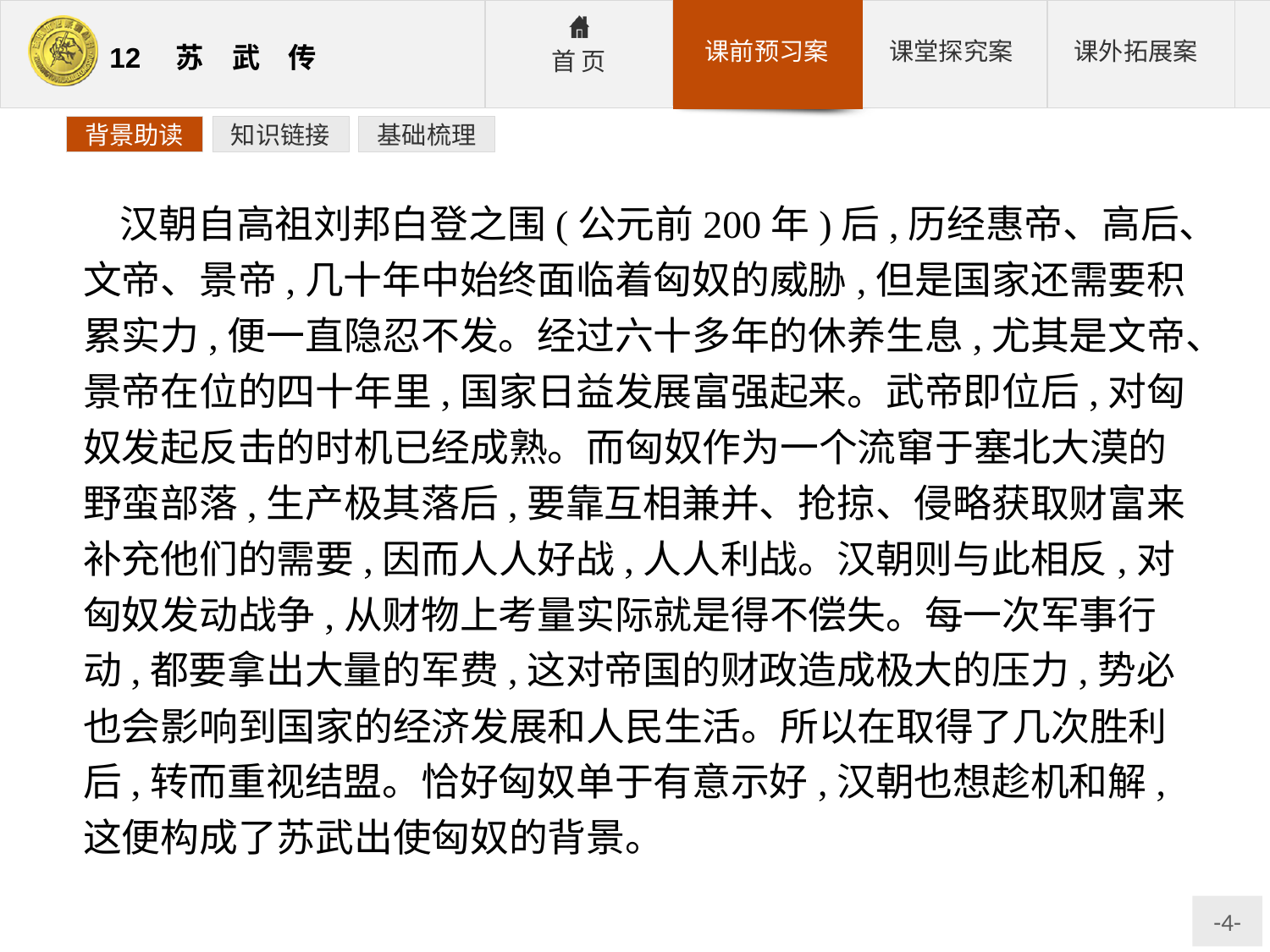

背景助读
知识链接
基础梳理
汉朝自高祖刘邦白登之围(公元前200年)后,历经惠帝、高后、文帝、景帝,几十年中始终面临着匈奴的威胁,但是国家还需要积累实力,便一直隐忍不发。经过六十多年的休养生息,尤其是文帝、景帝在位的四十年里,国家日益发展富强起来。武帝即位后,对匈奴发起反击的时机已经成熟。而匈奴作为一个流窜于塞北大漠的野蛮部落,生产极其落后,要靠互相兼并、抢掠、侵略获取财富来补充他们的需要,因而人人好战,人人利战。汉朝则与此相反,对匈奴发动战争,从财物上考量实际就是得不偿失。每一次军事行动,都要拿出大量的军费,这对帝国的财政造成极大的压力,势必也会影响到国家的经济发展和人民生活。所以在取得了几次胜利后,转而重视结盟。恰好匈奴单于有意示好,汉朝也想趁机和解,这便构成了苏武出使匈奴的背景。